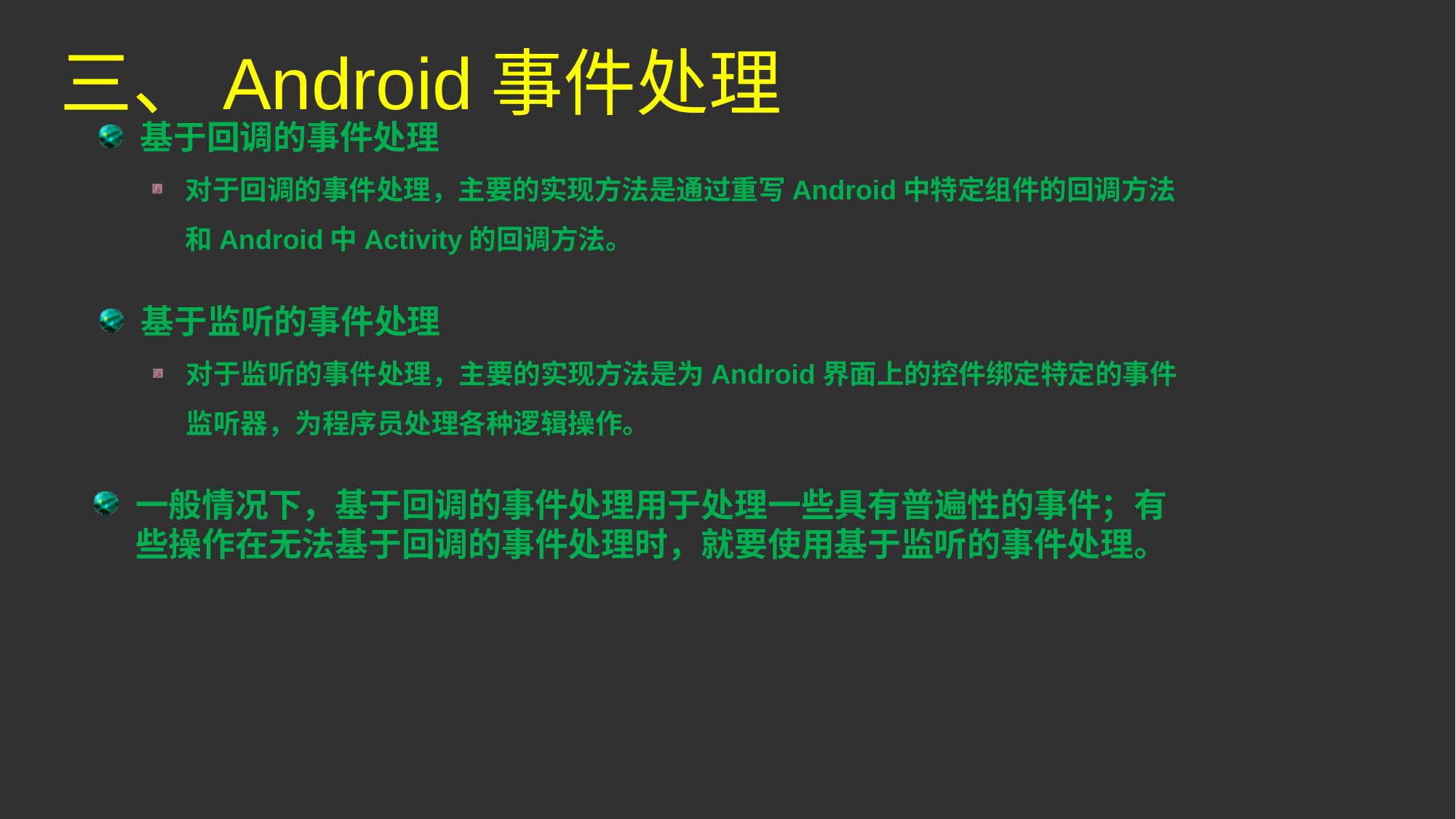

三、Android事件处理

基于回调的事件处理
对于回调的事件处理，主要的实现方法是通过重写Android中特定组件的回调方法和Android中Activity的回调方法。

基于监听的事件处理
对于监听的事件处理，主要的实现方法是为Android界面上的控件绑定特定的事件监听器，为程序员处理各种逻辑操作。
一般情况下，基于回调的事件处理用于处理一些具有普遍性的事件；有些操作在无法基于回调的事件处理时，就要使用基于监听的事件处理。